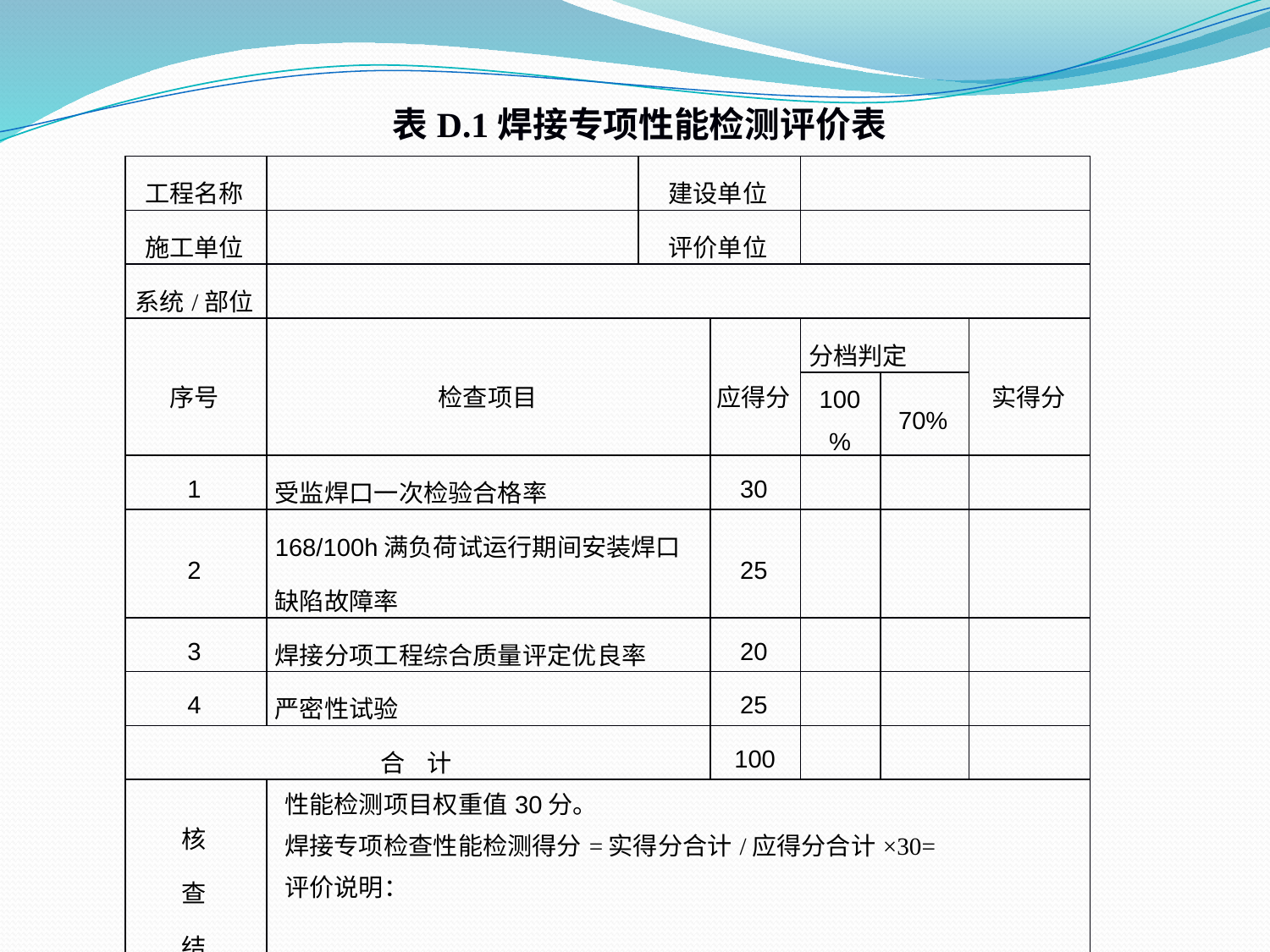

表D.1焊接专项性能检测评价表

| 工程名称 |  | 建设单位 |  |  |  |  |
| --- | --- | --- | --- | --- | --- | --- |
| 施工单位 |  | 评价单位 |  |  |  |  |
| 系统/部位 |  |  |  |  |  |  |
| 序号 | 检查项目 |  | 应得分 | 分档判定 |  | 实得分 |
|  |  |  |  | 100% | 70% |  |
| 1 | 受监焊口一次检验合格率 |  | 30 |  |  |  |
| 2 | 168/100h满负荷试运行期间安装焊口缺陷故障率 |  | 25 |  |  |  |
| 3 | 焊接分项工程综合质量评定优良率 |  | 20 |  |  |  |
| 4 | 严密性试验 |  | 25 |  |  |  |
| 合 计 |  |  | 100 |  |  |  |
| 核 查 结 果 | 性能检测项目权重值30分。 焊接专项检查性能检测得分=实得分合计/应得分合计×30= 评价说明：   评价人员（签字）： 年 月 日 |  |  |  |  |  |